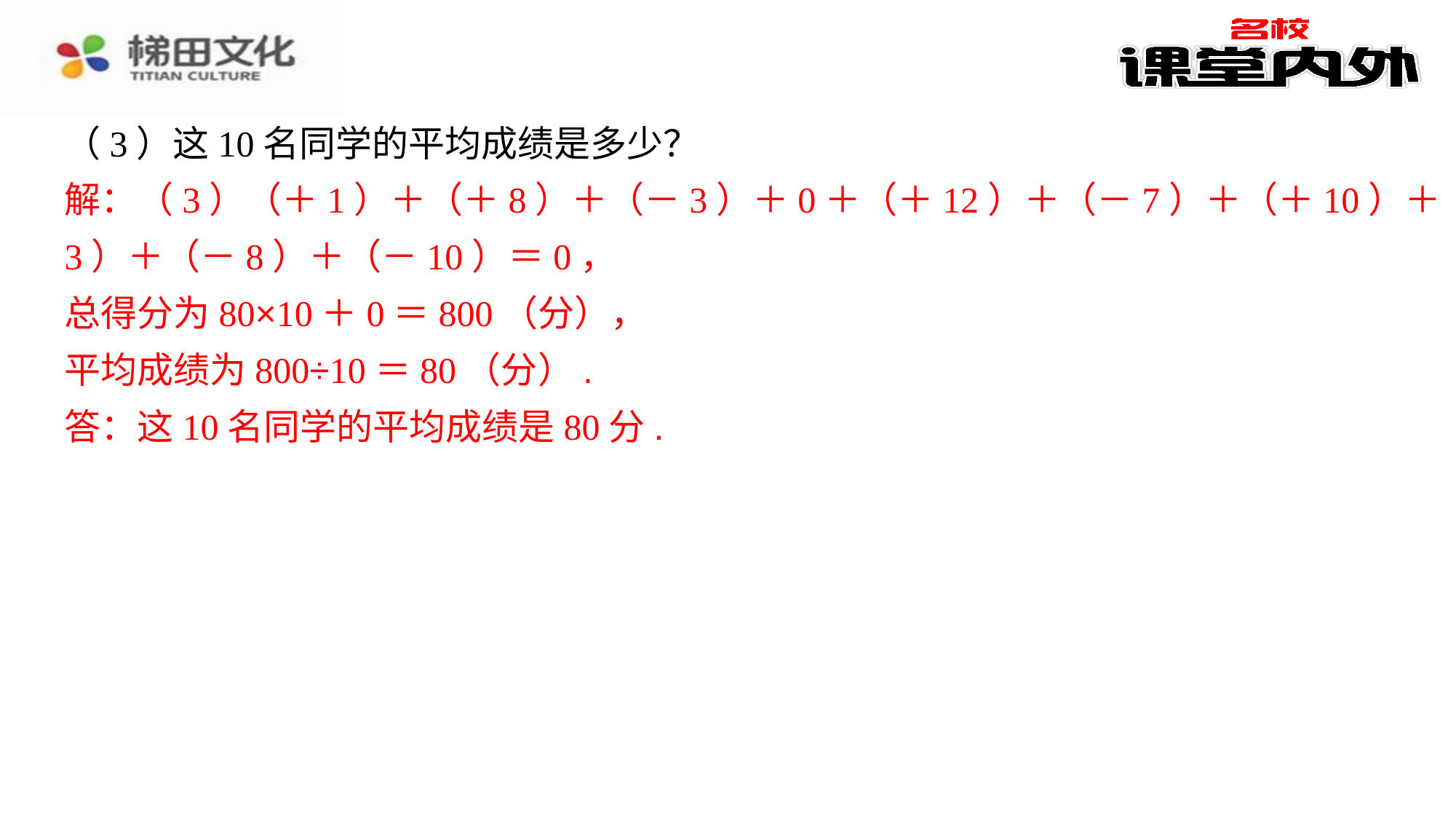

（3）这10名同学的平均成绩是多少？
解：（3）（＋1）＋（＋8）＋（－3）＋0＋（＋12）＋（－7）＋（＋10）＋（－
3）＋（－8）＋（－10）＝0，
总得分为80×10＋0＝800（分），
平均成绩为800÷10＝80（分）.
答：这10名同学的平均成绩是80分.
解：（3）（＋1）＋（＋8）＋（－3）＋0＋（＋12）＋（－7）＋（＋10）＋（－
3）＋（－8）＋（－10）＝0，
总得分为80×10＋0＝800（分），
平均成绩为800÷10＝80（分）.
答：这10名同学的平均成绩是80分.